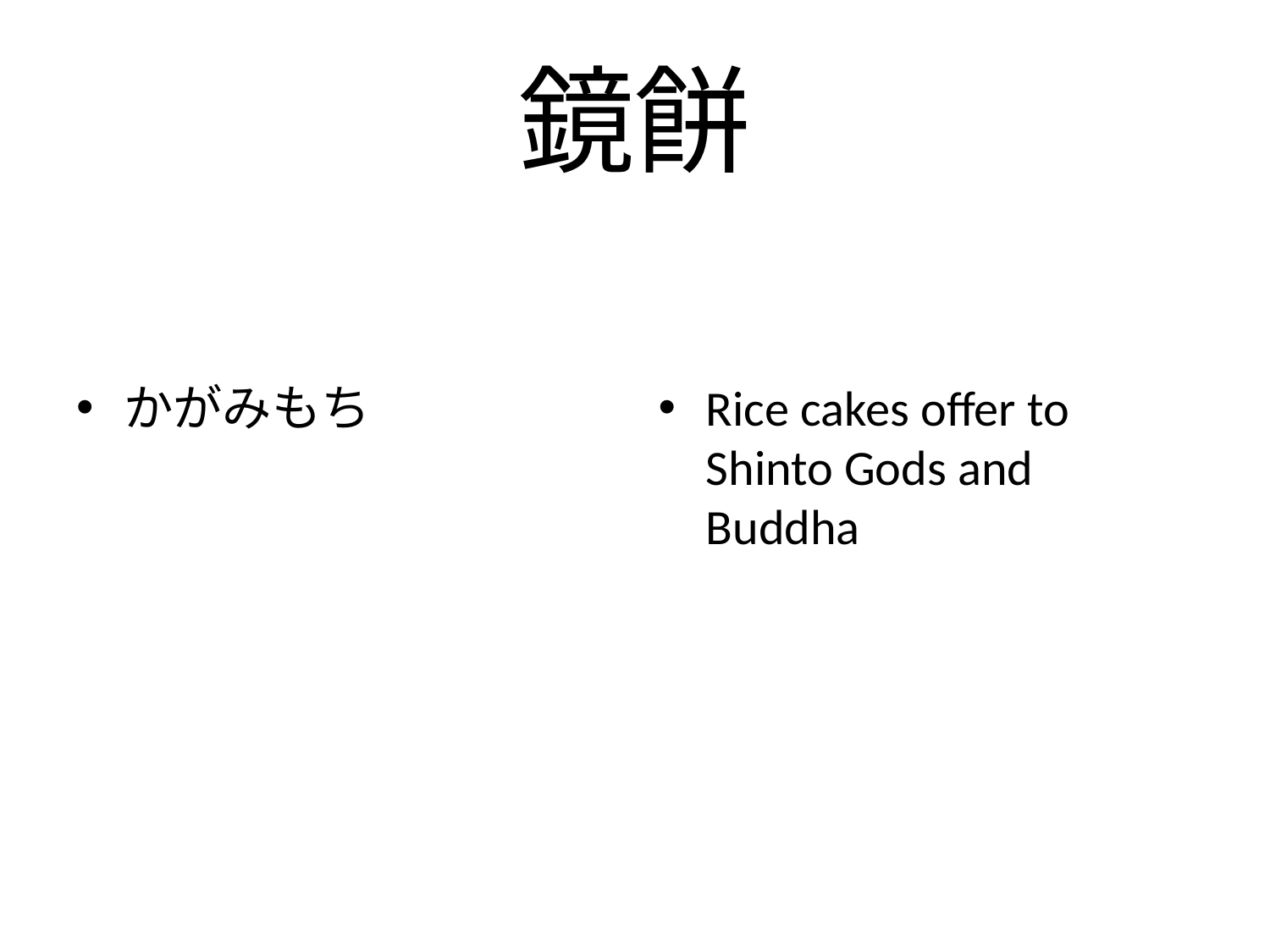

# 鏡餅
かがみもち
Rice cakes offer to　Shinto Gods and Buddha